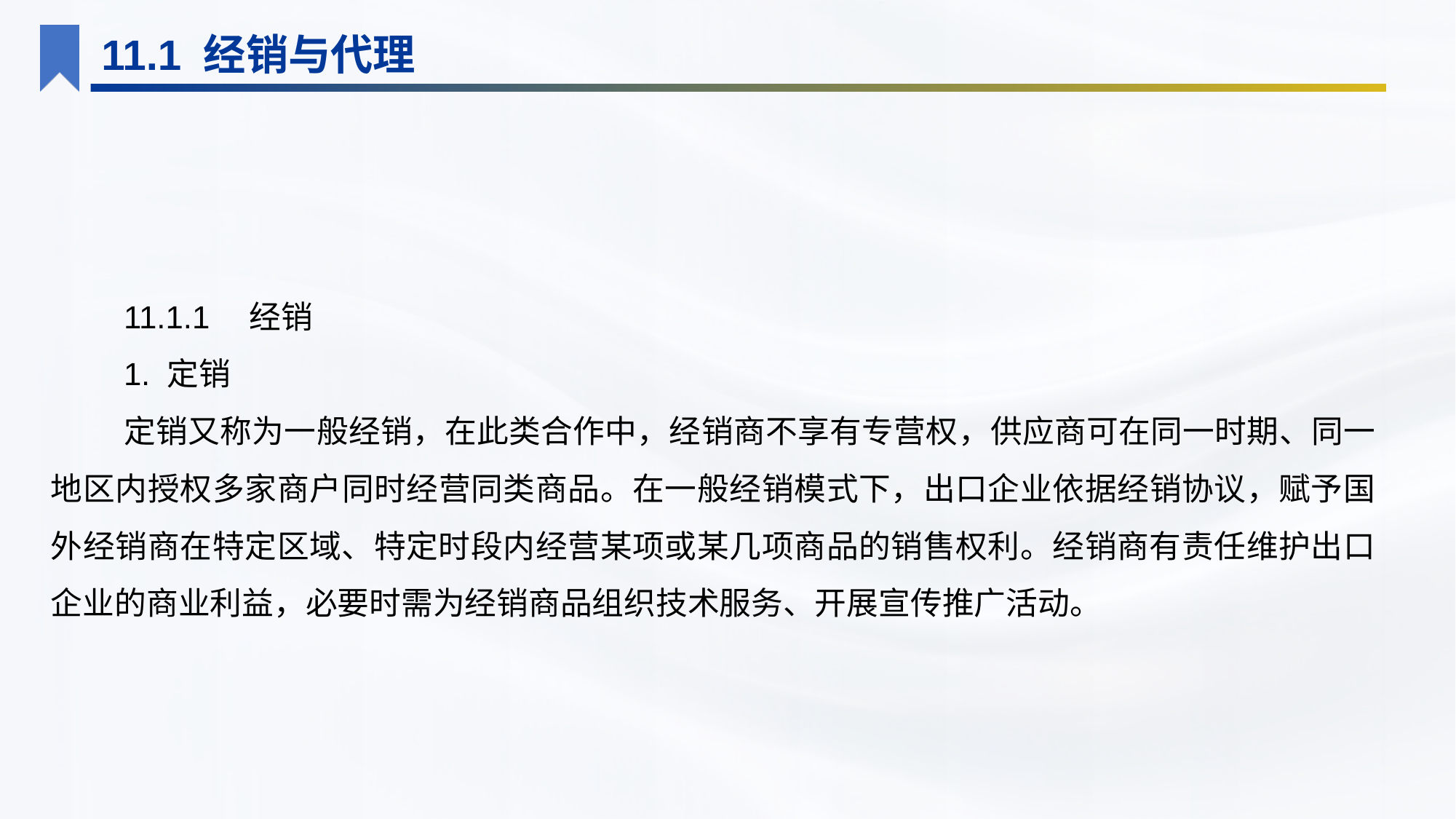

11.1 经销与代理
11.1.1　经销
1. 定销
定销又称为一般经销，在此类合作中，经销商不享有专营权，供应商可在同一时期、同一地区内授权多家商户同时经营同类商品。在一般经销模式下，出口企业依据经销协议，赋予国外经销商在特定区域、特定时段内经营某项或某几项商品的销售权利。经销商有责任维护出口企业的商业利益，必要时需为经销商品组织技术服务、开展宣传推广活动。